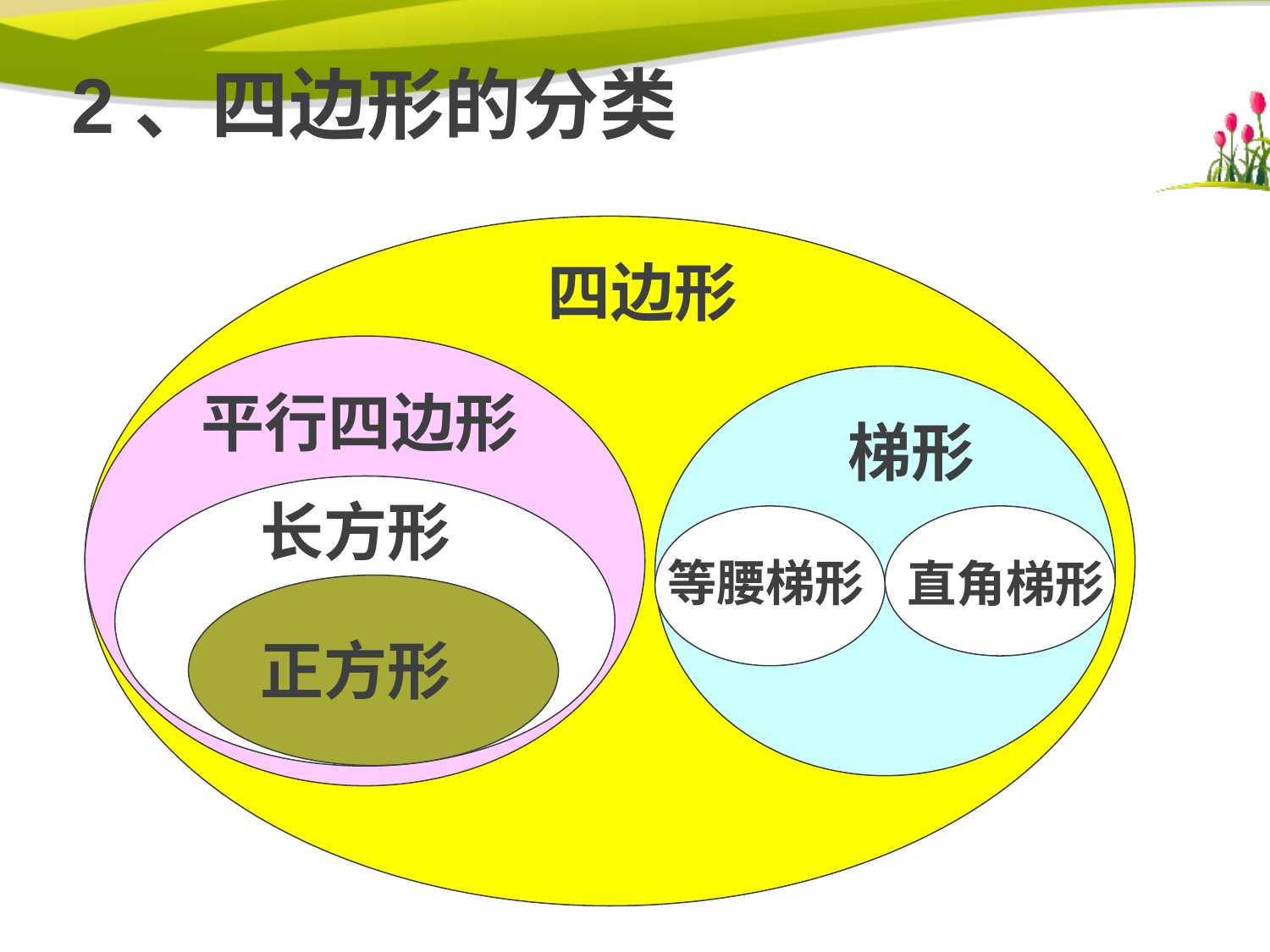

2、四边形的分类

四边形

平行四边形
梯形

长方形

等腰梯形
直角梯形

正方形